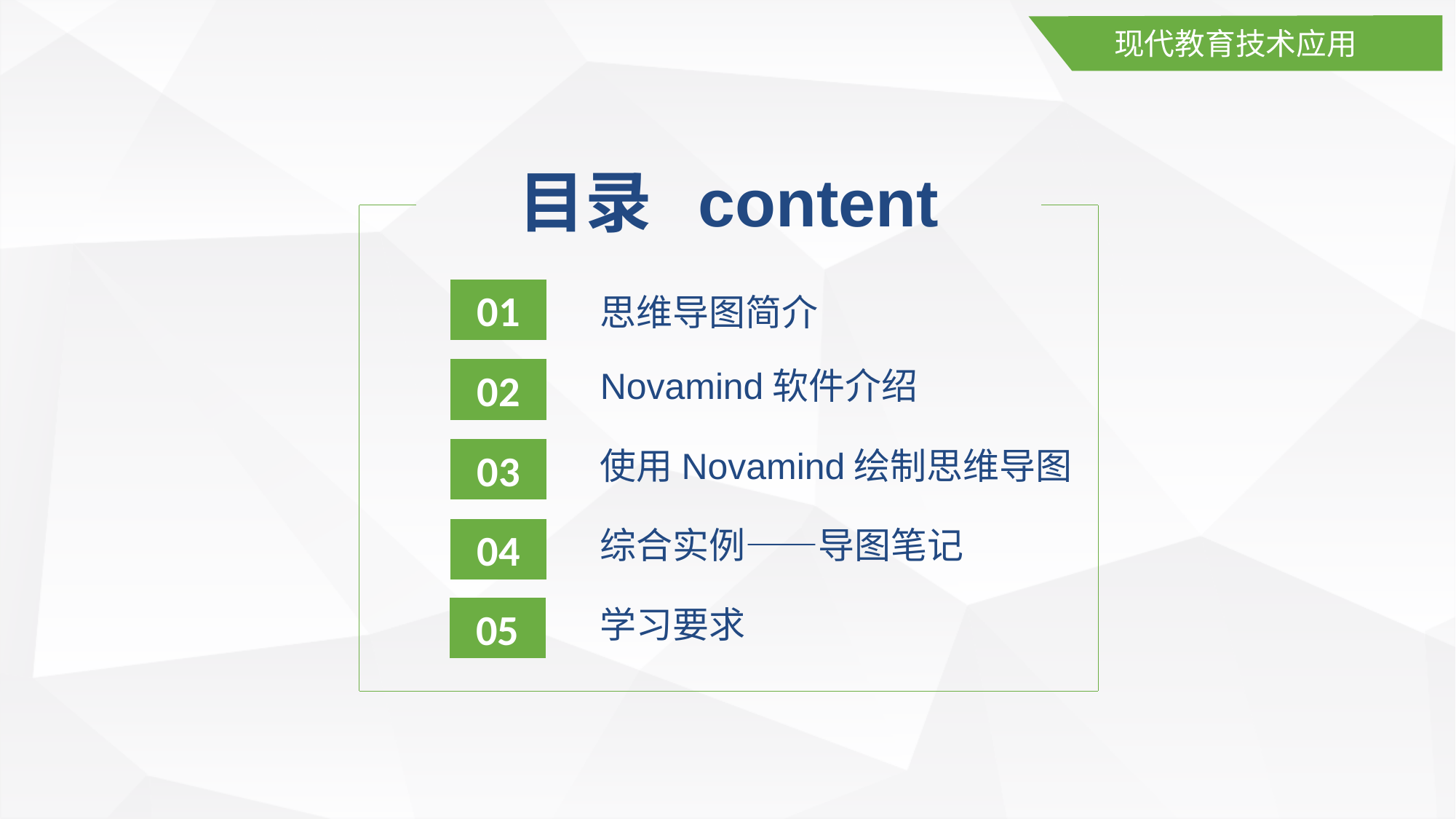

现代教育技术应用
目录  content
01
思维导图简介
Novamind软件介绍
02
使用Novamind绘制思维导图
03
综合实例——导图笔记
04
学习要求
05